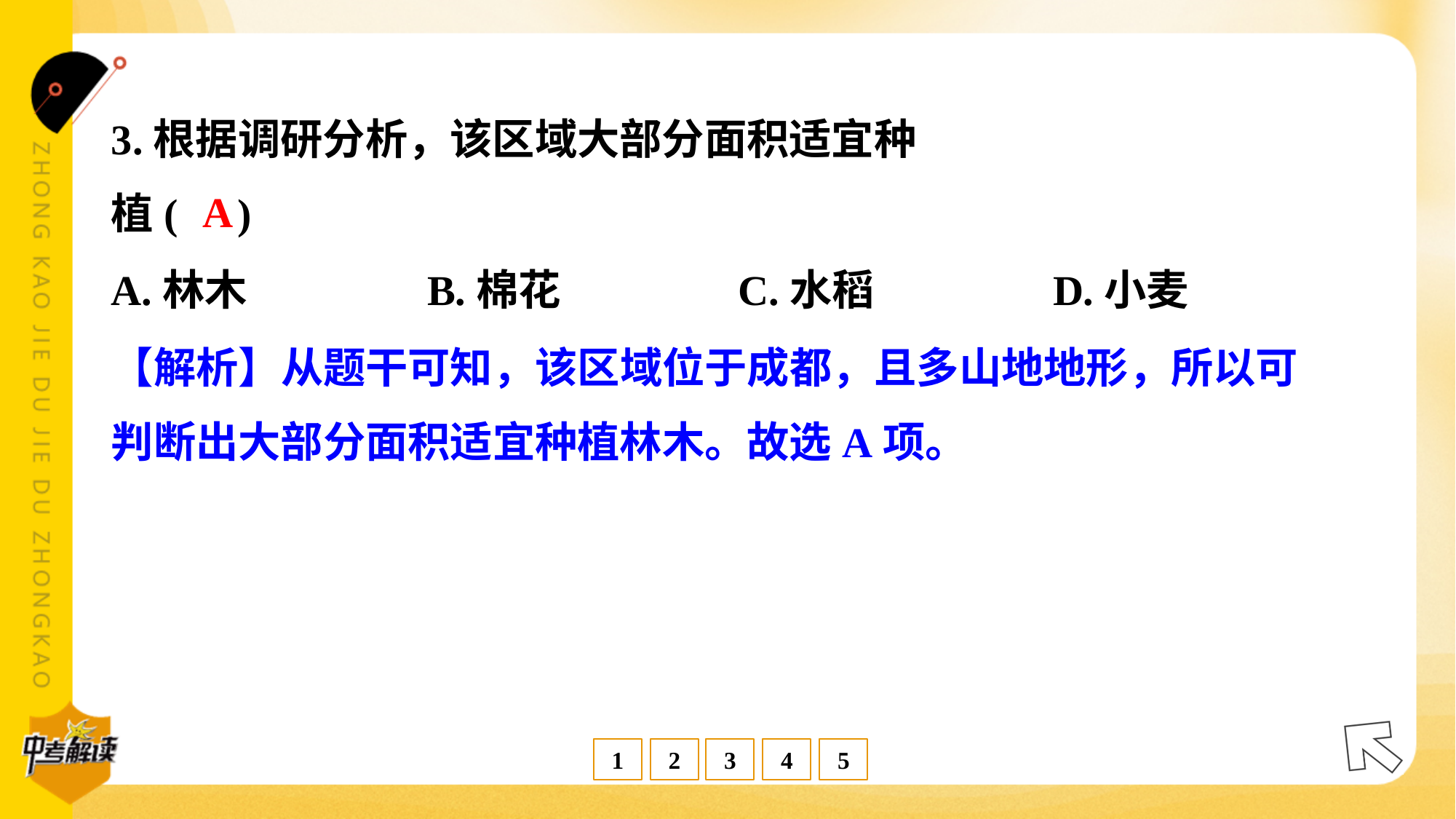

3.根据调研分析，该区域大部分面积适宜种
植(     )
A
A.林木	B.棉花	C.水稻	D.小麦
【解析】从题干可知，该区域位于成都，且多山地地形，所以可
判断出大部分面积适宜种植林木。故选A项。